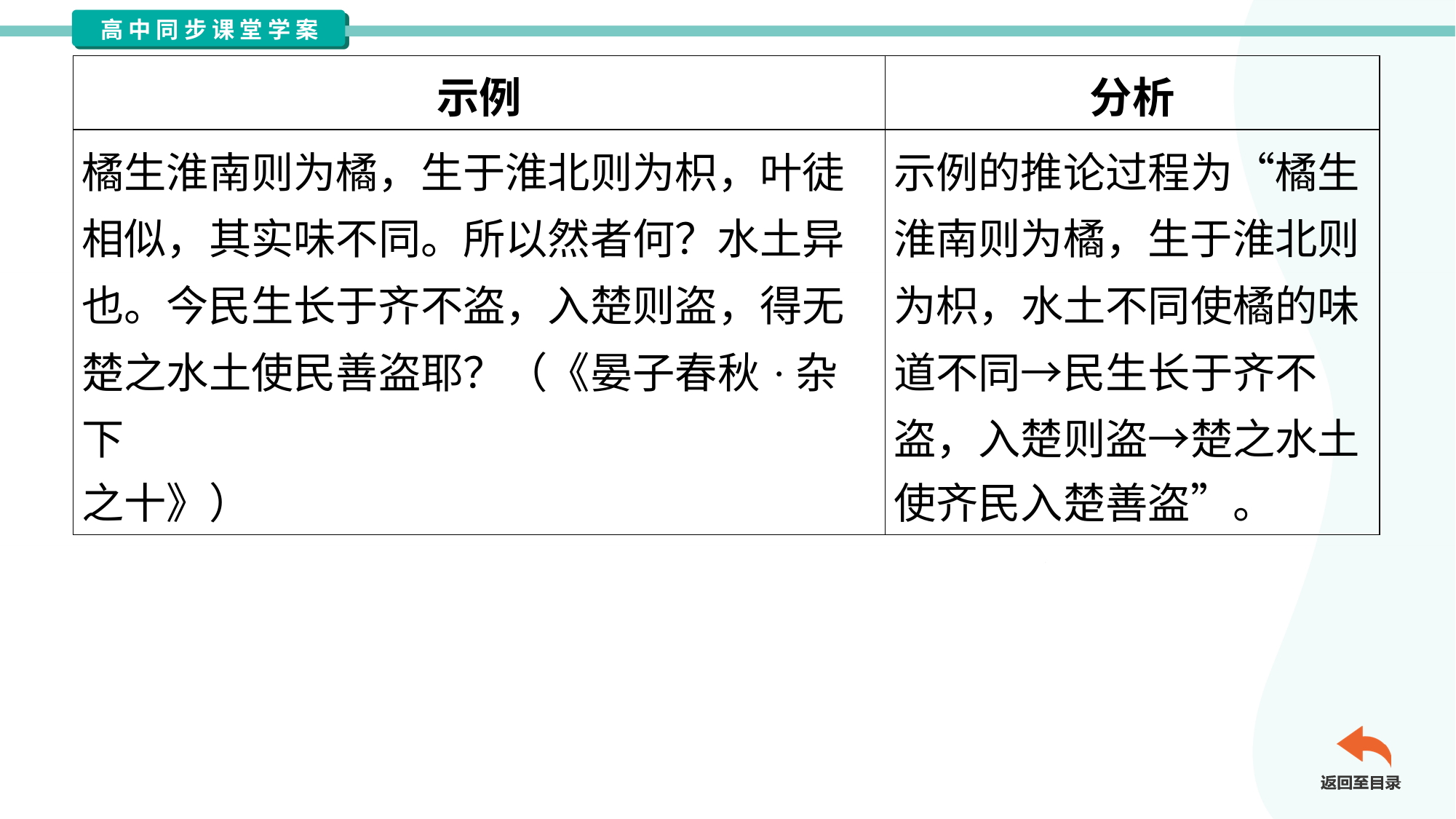

| 示例 | 分析 |
| --- | --- |
| 橘生淮南则为橘，生于淮北则为枳，叶徒 相似，其实味不同。所以然者何？水土异 也。今民生长于齐不盗，入楚则盗，得无 楚之水土使民善盗耶？（《晏子春秋·杂下 之十》） | 示例的推论过程为“橘生 淮南则为橘，生于淮北则 为枳，水土不同使橘的味 道不同→民生长于齐不 盗，入楚则盗→楚之水土 使齐民入楚善盗”。 |